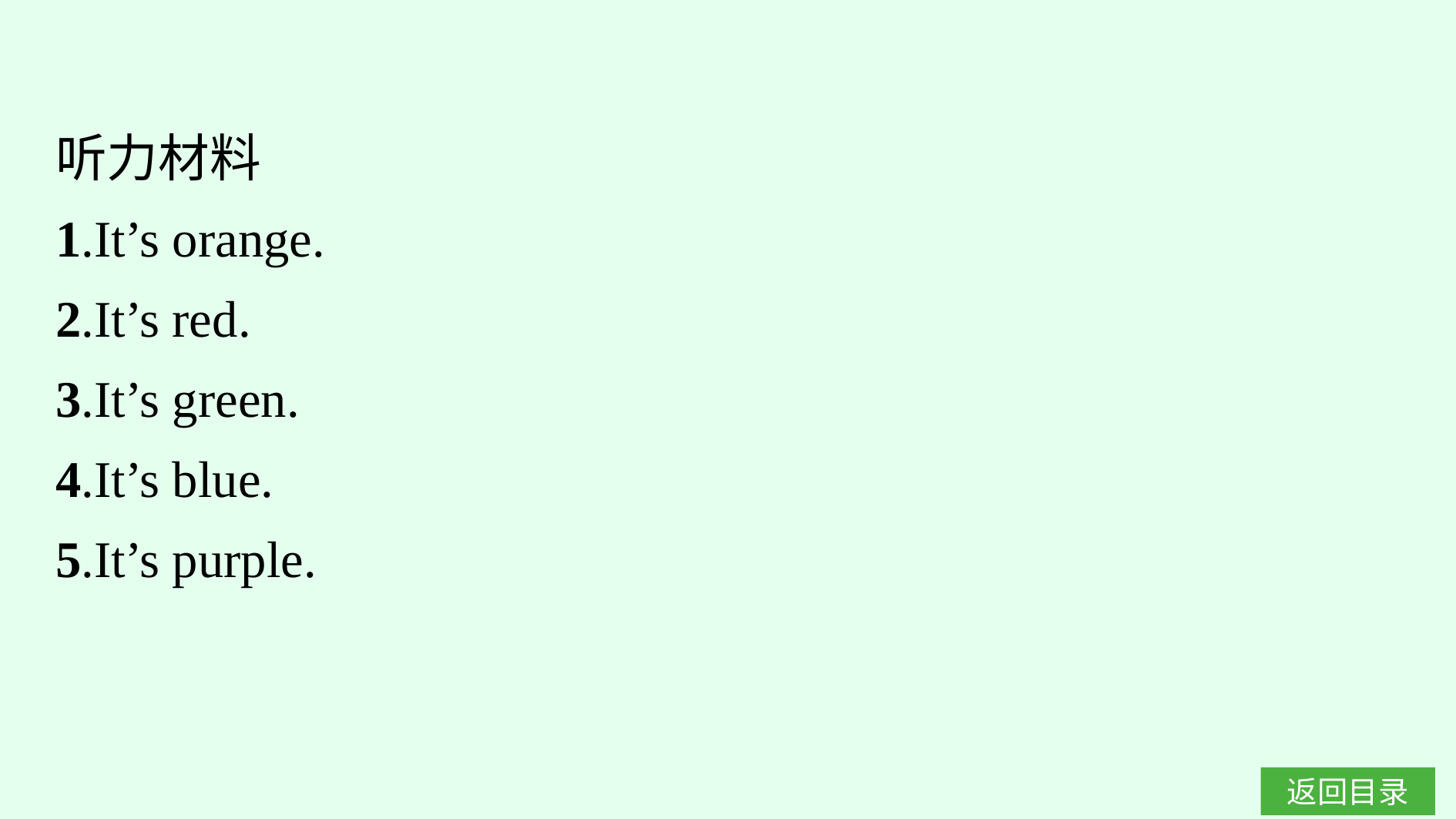

听力材料
1.It’s orange.
2.It’s red.
3.It’s green.
4.It’s blue.
5.It’s purple.